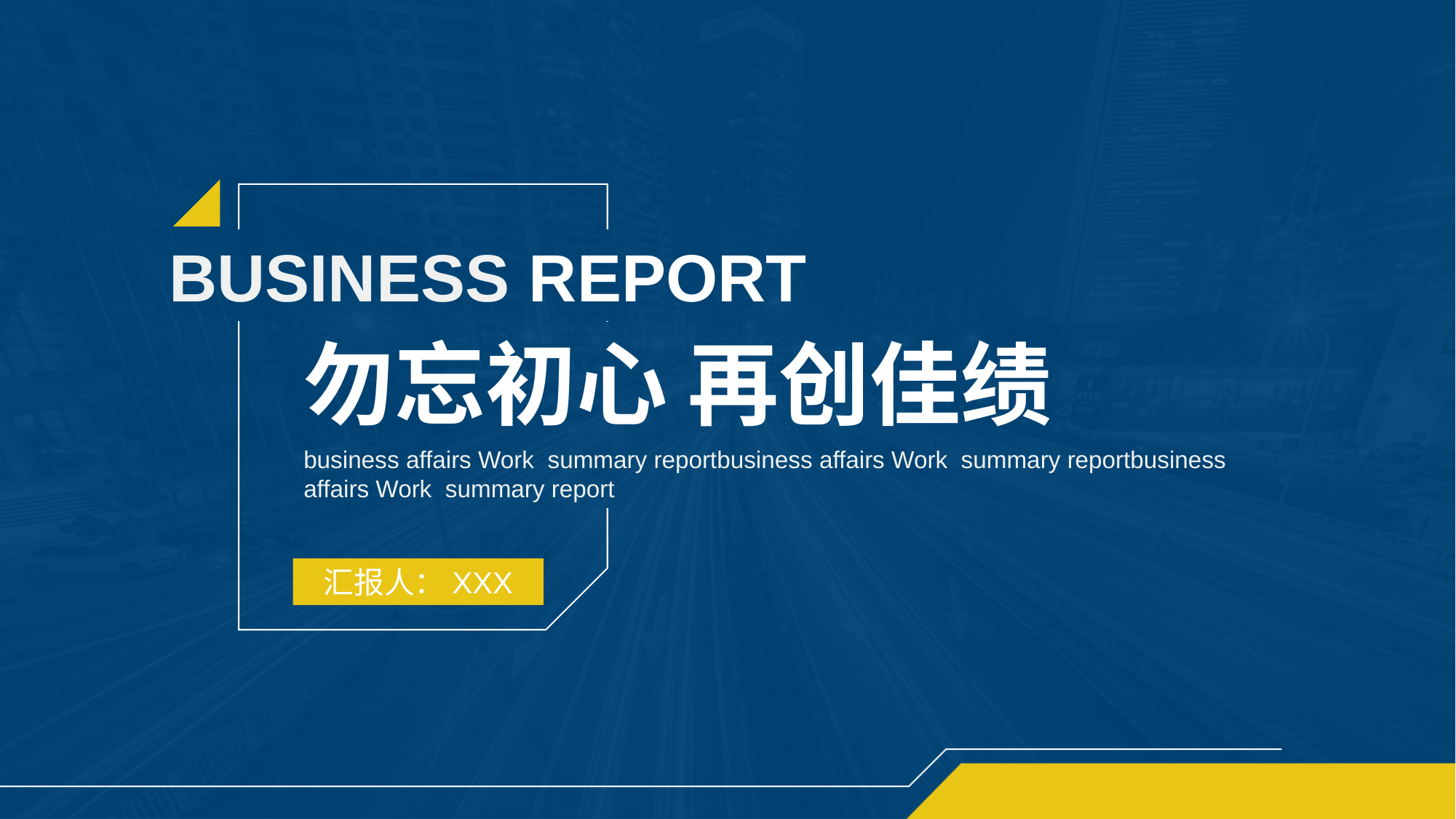

BUSINESS REPORT
勿忘初心 再创佳绩
business affairs Work  summary reportbusiness affairs Work  summary reportbusiness affairs Work  summary report
汇报人：XXX